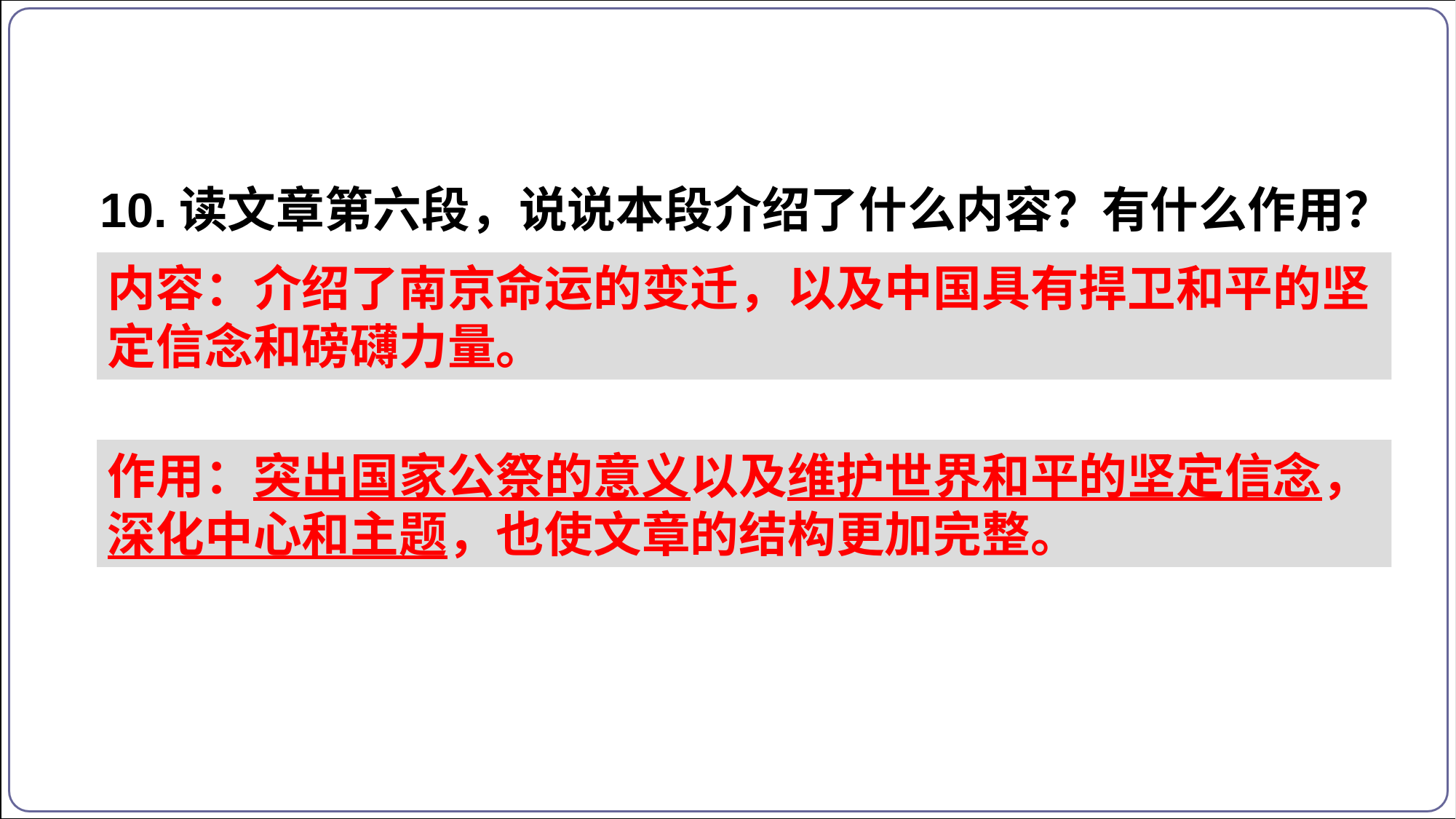

10.读文章第六段，说说本段介绍了什么内容？有什么作用？
内容：介绍了南京命运的变迁，以及中国具有捍卫和平的坚定信念和磅礴力量。
作用：突出国家公祭的意义以及维护世界和平的坚定信念，深化中心和主题，也使文章的结构更加完整。